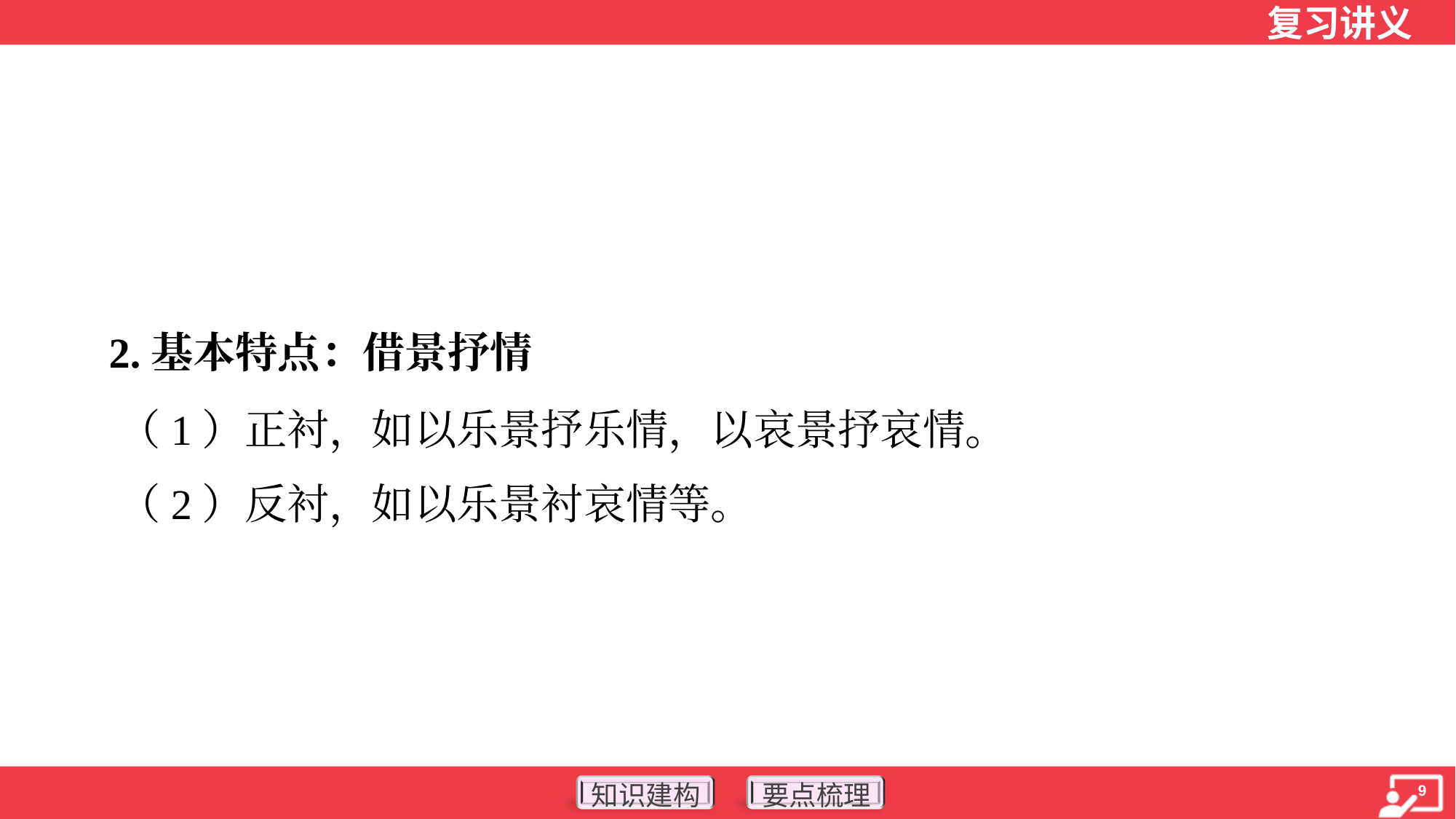

2.基本特点：借景抒情
    （1）正衬，如以乐景抒乐情，以哀景抒哀情。
    （2）反衬，如以乐景衬哀情等。